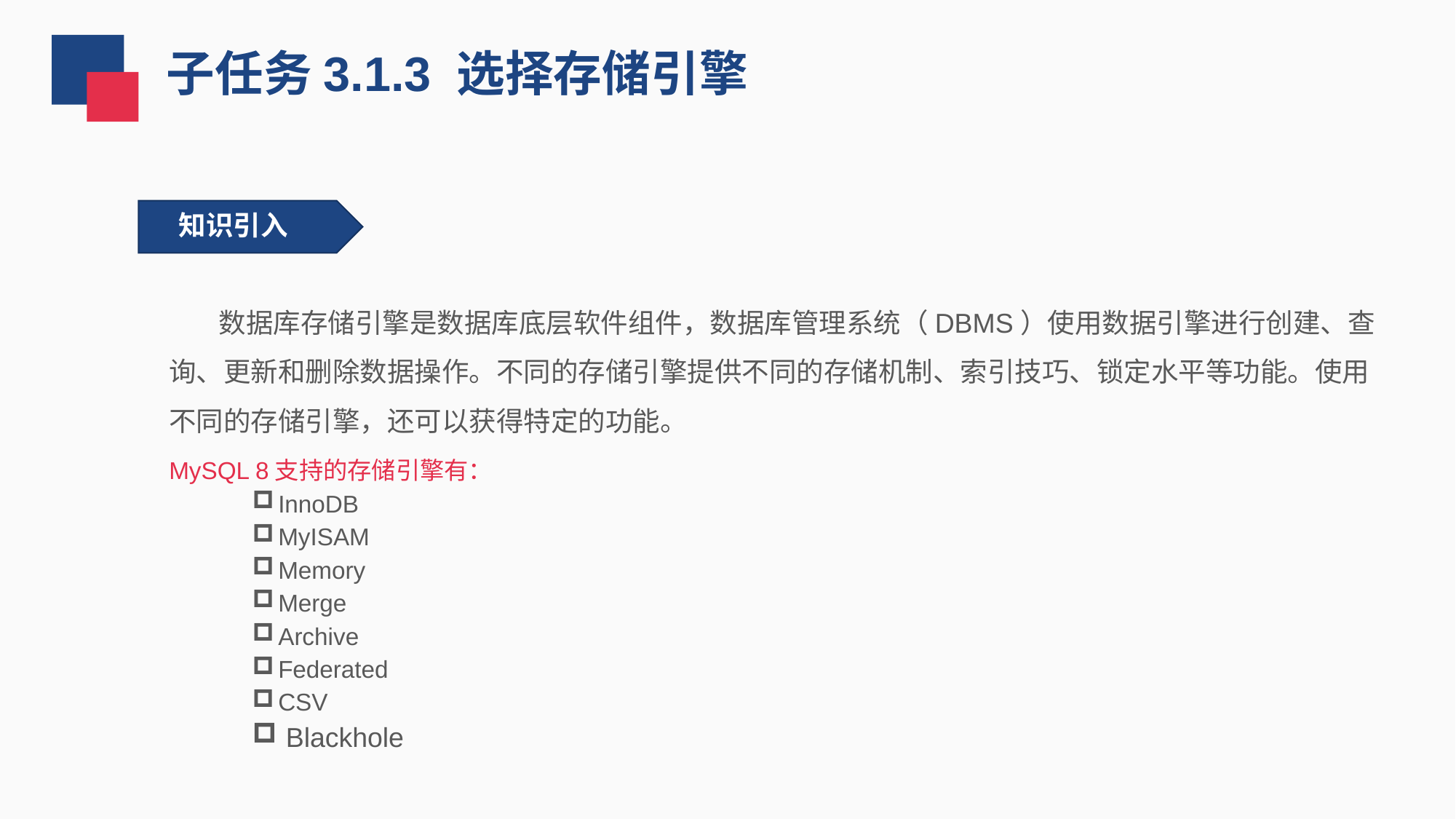

子任务3.1.3 选择存储引擎

知识引入
       数据库存储引擎是数据库底层软件组件，数据库管理系统（DBMS）使用数据引擎进行创建、查询、更新和删除数据操作。不同的存储引擎提供不同的存储机制、索引技巧、锁定水平等功能。使用不同的存储引擎，还可以获得特定的功能。
MySQL 8支持的存储引擎有：
InnoDB
MyISAM
Memory
Merge
Archive
Federated
CSV
 Blackhole